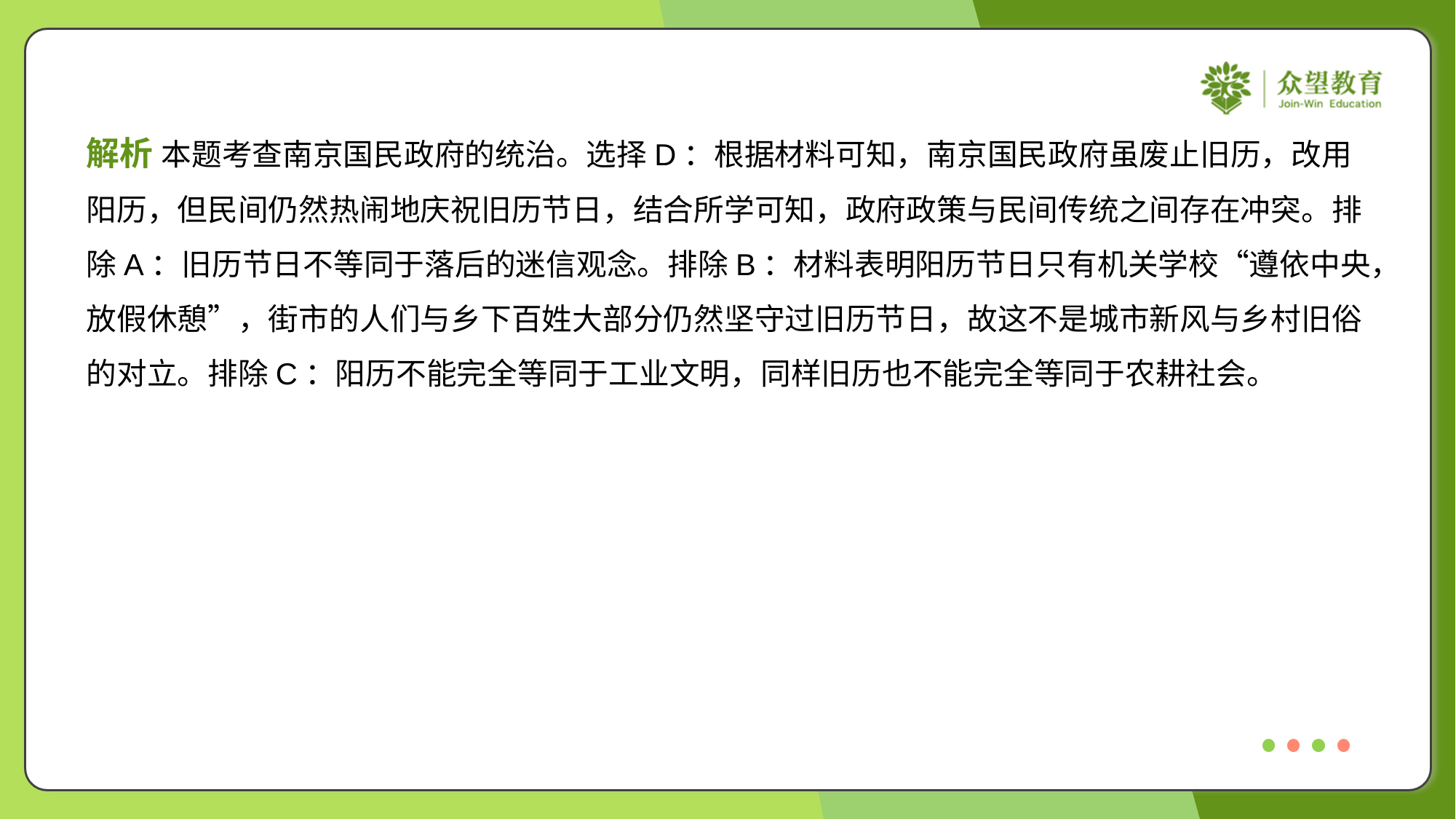

解析 本题考查南京国民政府的统治。选择D：根据材料可知，南京国民政府虽废止旧历，改用
阳历，但民间仍然热闹地庆祝旧历节日，结合所学可知，政府政策与民间传统之间存在冲突。排
除A：旧历节日不等同于落后的迷信观念。排除B：材料表明阳历节日只有机关学校“遵依中央，
放假休憩”，街市的人们与乡下百姓大部分仍然坚守过旧历节日，故这不是城市新风与乡村旧俗
的对立。排除C：阳历不能完全等同于工业文明，同样旧历也不能完全等同于农耕社会。